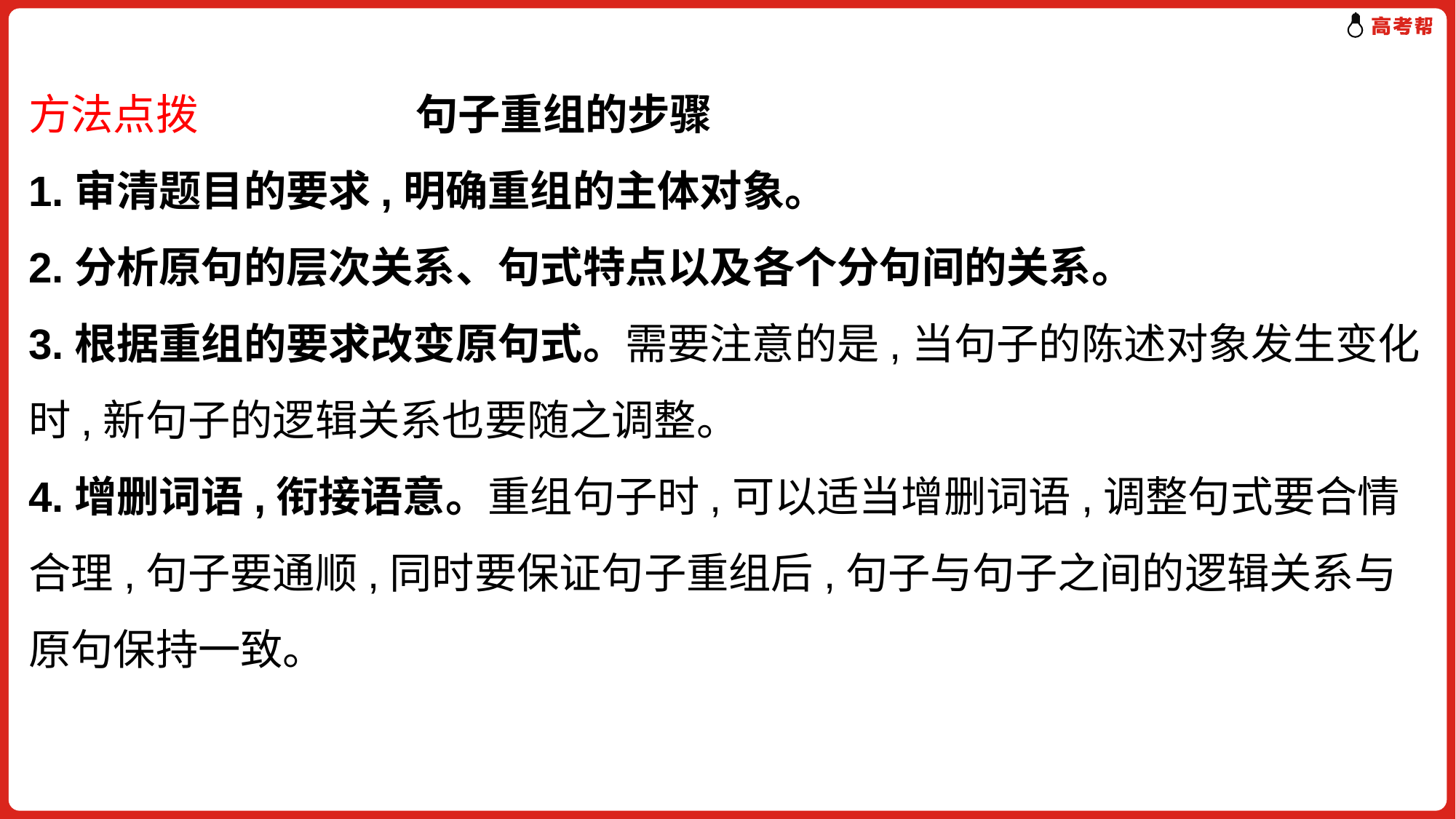

方法点拨                       句子重组的步骤
1.审清题目的要求,明确重组的主体对象。
2.分析原句的层次关系、句式特点以及各个分句间的关系。
3.根据重组的要求改变原句式。需要注意的是,当句子的陈述对象发生变化时,新句子的逻辑关系也要随之调整。
4.增删词语,衔接语意。重组句子时,可以适当增删词语,调整句式要合情合理,句子要通顺,同时要保证句子重组后,句子与句子之间的逻辑关系与原句保持一致。